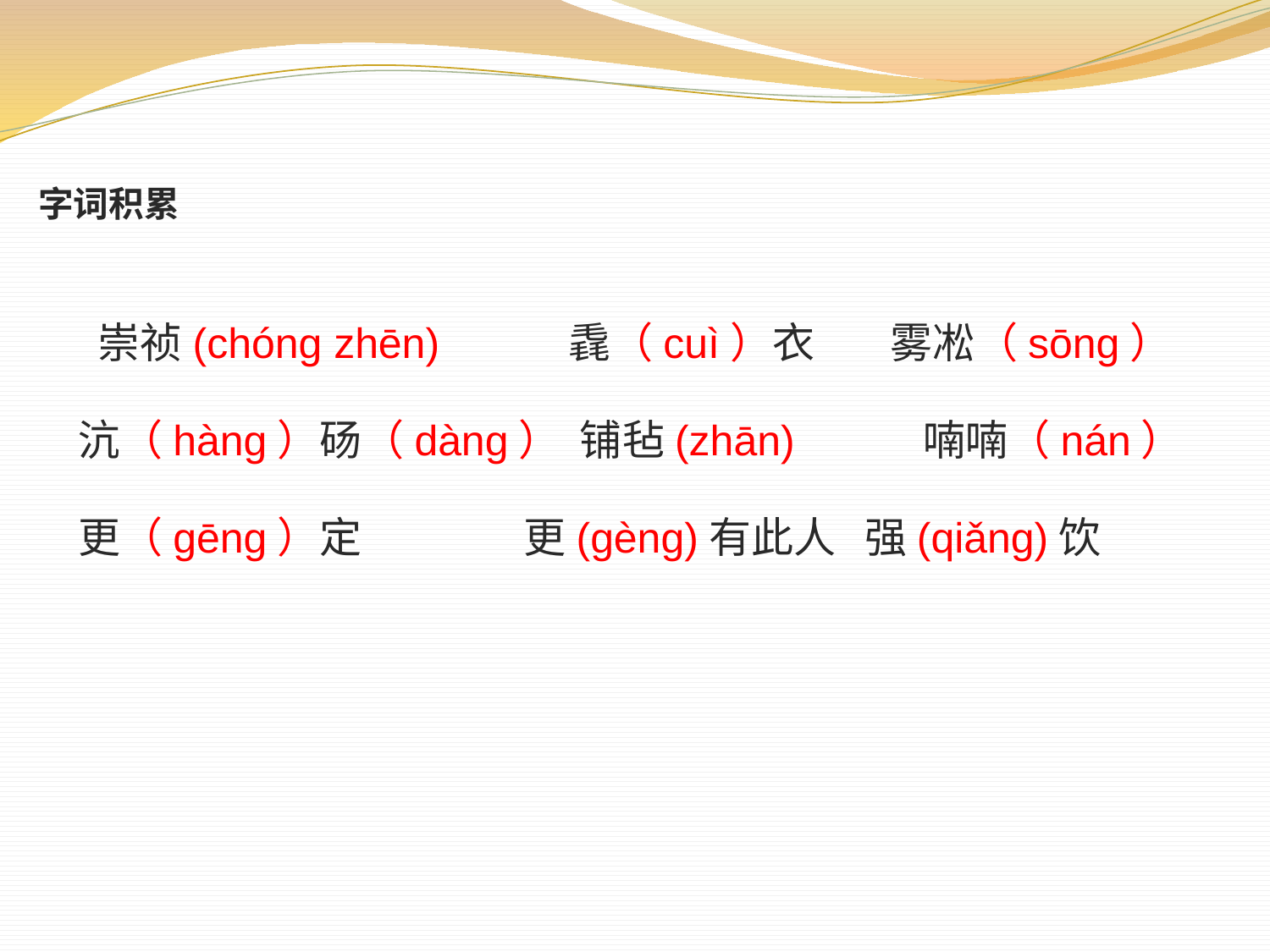

字词积累
 崇祯(chóng zhēn)          毳（cuì）衣        雾凇（sōng）
沆（hàng）砀（dàng）  铺毡(zhān)          喃喃（nán）
更（gēng）定                 更(gèng)有此人   强(qiǎng)饮